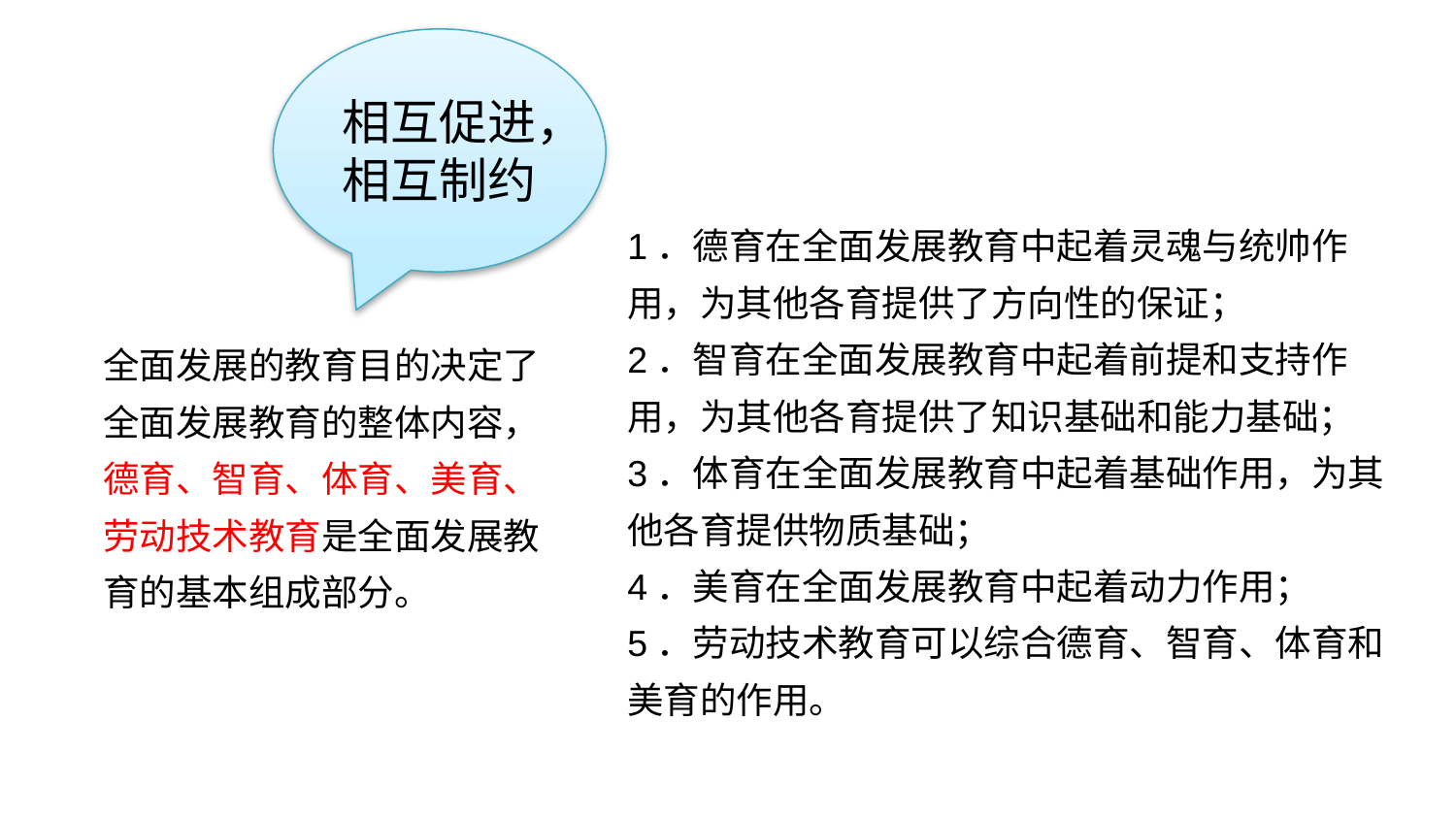

相互促进，相互制约
1．德育在全面发展教育中起着灵魂与统帅作用，为其他各育提供了方向性的保证；
2．智育在全面发展教育中起着前提和支持作用，为其他各育提供了知识基础和能力基础；
3．体育在全面发展教育中起着基础作用，为其他各育提供物质基础；
4．美育在全面发展教育中起着动力作用；
5．劳动技术教育可以综合德育、智育、体育和美育的作用。

全面发展的教育目的决定了全面发展教育的整体内容，德育、智育、体育、美育、劳动技术教育是全面发展教育的基本组成部分。